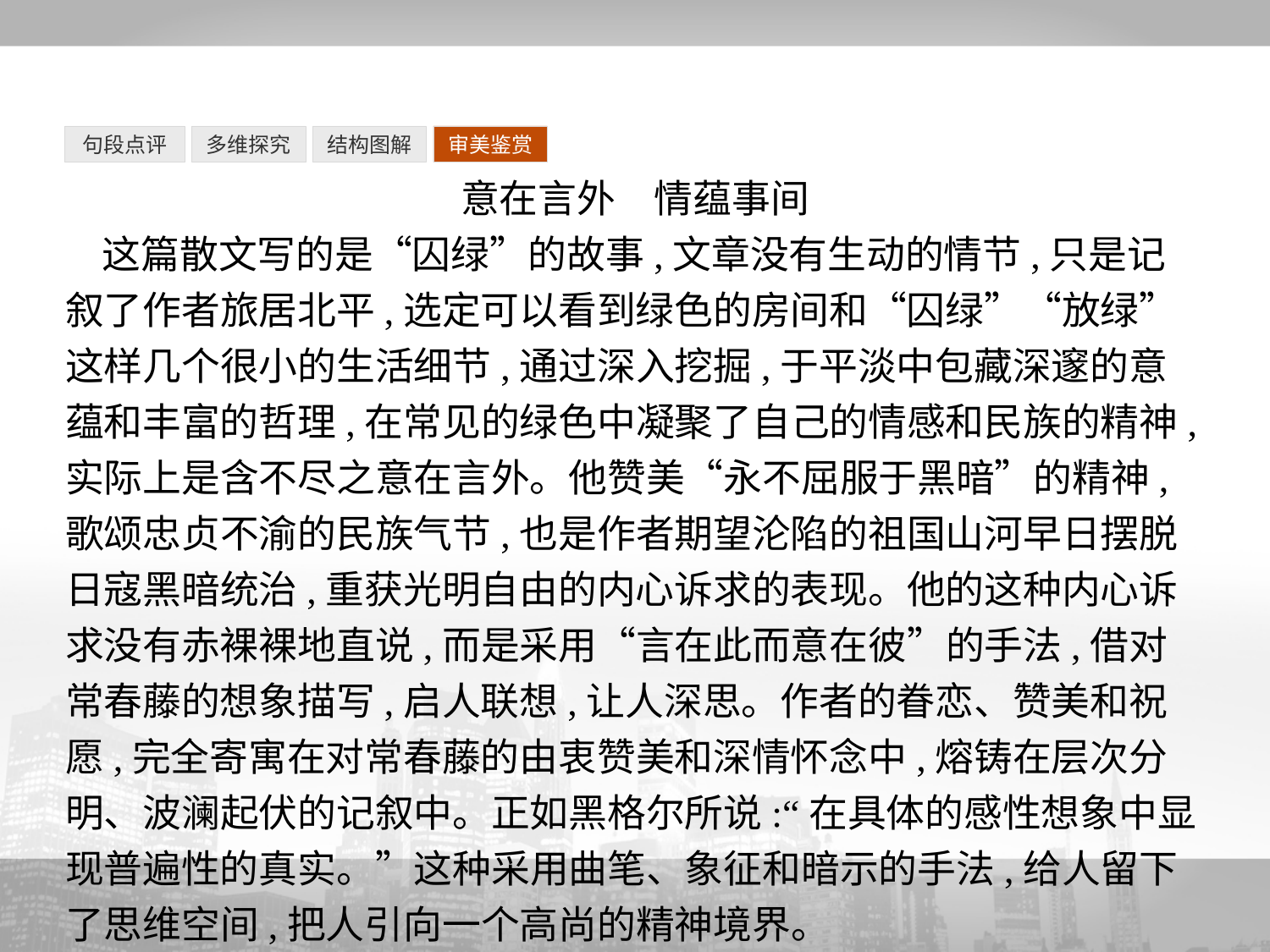

句段点评
多维探究
结构图解
审美鉴赏
意在言外　情蕴事间
这篇散文写的是“囚绿”的故事,文章没有生动的情节,只是记叙了作者旅居北平,选定可以看到绿色的房间和“囚绿”“放绿”这样几个很小的生活细节,通过深入挖掘,于平淡中包藏深邃的意蕴和丰富的哲理,在常见的绿色中凝聚了自己的情感和民族的精神,实际上是含不尽之意在言外。他赞美“永不屈服于黑暗”的精神,歌颂忠贞不渝的民族气节,也是作者期望沦陷的祖国山河早日摆脱日寇黑暗统治,重获光明自由的内心诉求的表现。他的这种内心诉求没有赤裸裸地直说,而是采用“言在此而意在彼”的手法,借对常春藤的想象描写,启人联想,让人深思。作者的眷恋、赞美和祝愿,完全寄寓在对常春藤的由衷赞美和深情怀念中,熔铸在层次分明、波澜起伏的记叙中。正如黑格尔所说:“在具体的感性想象中显现普遍性的真实。”这种采用曲笔、象征和暗示的手法,给人留下了思维空间,把人引向一个高尚的精神境界。